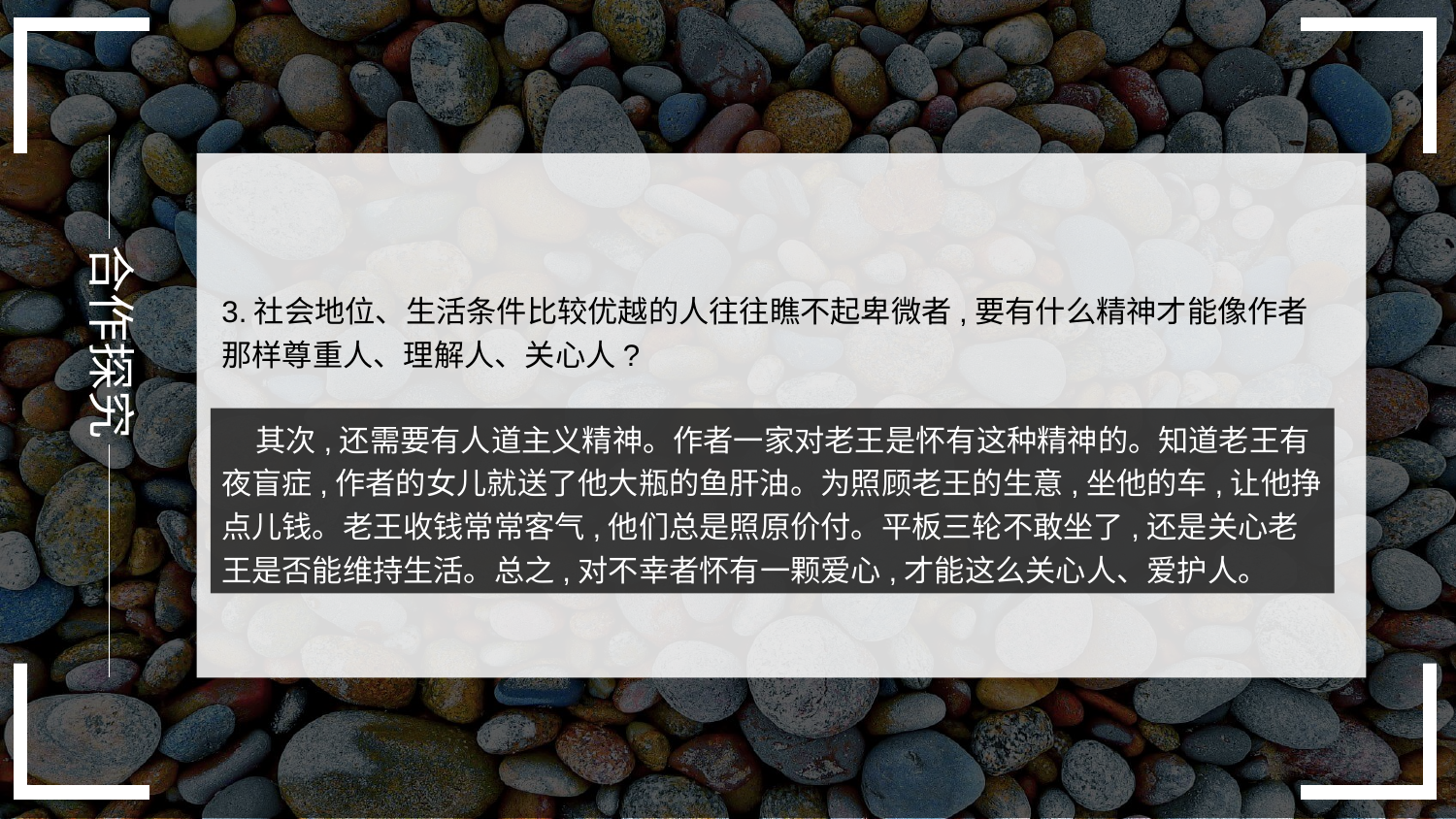

合作探究

3.社会地位、生活条件比较优越的人往往瞧不起卑微者,要有什么精神才能像作者那样尊重人、理解人、关心人?
    其次,还需要有人道主义精神。作者一家对老王是怀有这种精神的。知道老王有夜盲症,作者的女儿就送了他大瓶的鱼肝油。为照顾老王的生意,坐他的车,让他挣点儿钱。老王收钱常常客气,他们总是照原价付。平板三轮不敢坐了,还是关心老王是否能维持生活。总之,对不幸者怀有一颗爱心,才能这么关心人、爱护人。